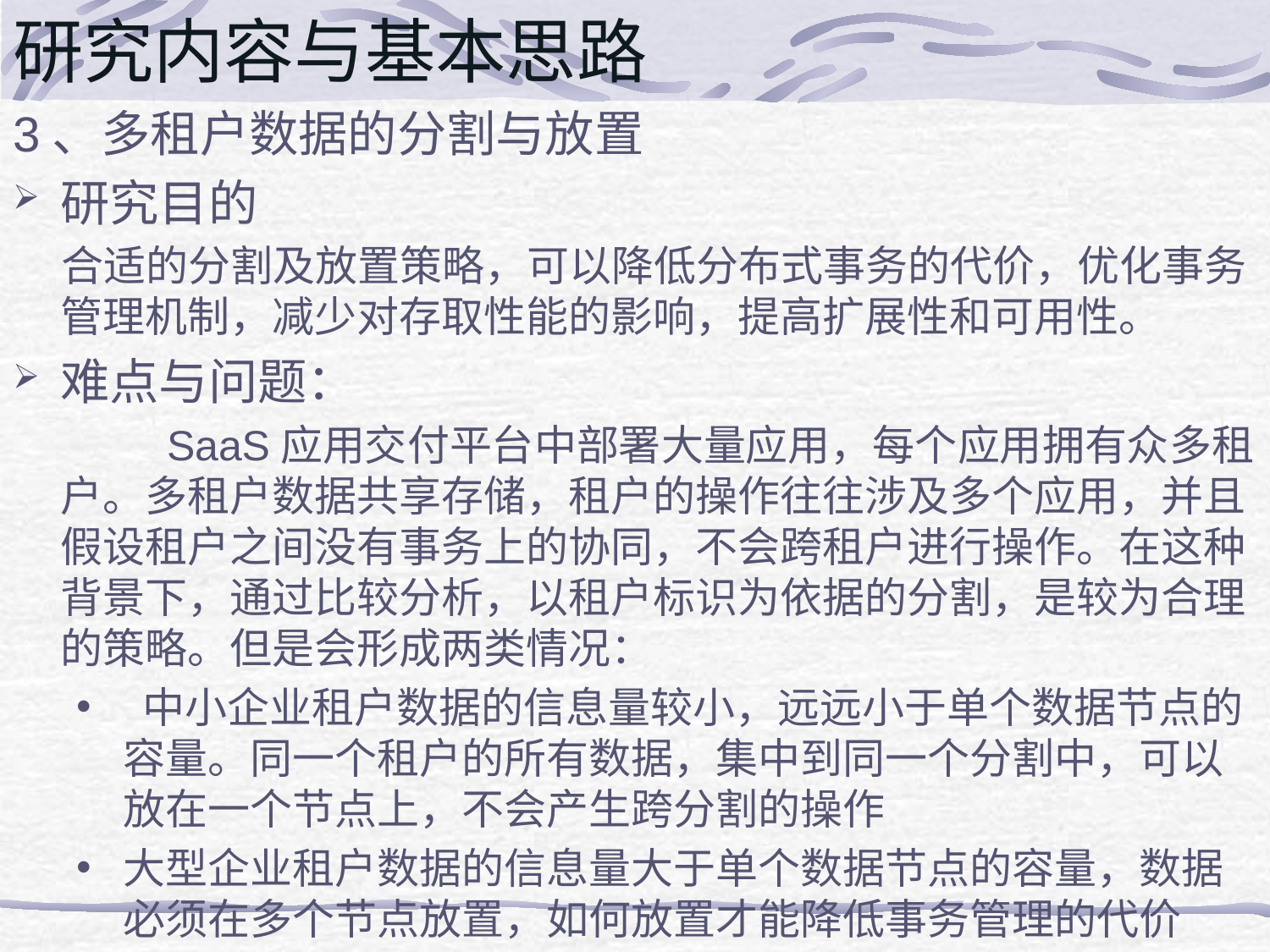

# 研究内容与基本思路
3、多租户数据的分割与放置
研究目的
    合适的分割及放置策略，可以降低分布式事务的代价，优化事务管理机制，减少对存取性能的影响，提高扩展性和可用性。
难点与问题：
             SaaS应用交付平台中部署大量应用，每个应用拥有众多租户。多租户数据共享存储，租户的操作往往涉及多个应用，并且假设租户之间没有事务上的协同，不会跨租户进行操作。在这种背景下，通过比较分析，以租户标识为依据的分割，是较为合理的策略。但是会形成两类情况：
 中小企业租户数据的信息量较小，远远小于单个数据节点的容量。同一个租户的所有数据，集中到同一个分割中，可以放在一个节点上，不会产生跨分割的操作
大型企业租户数据的信息量大于单个数据节点的容量，数据必须在多个节点放置，如何放置才能降低事务管理的代价